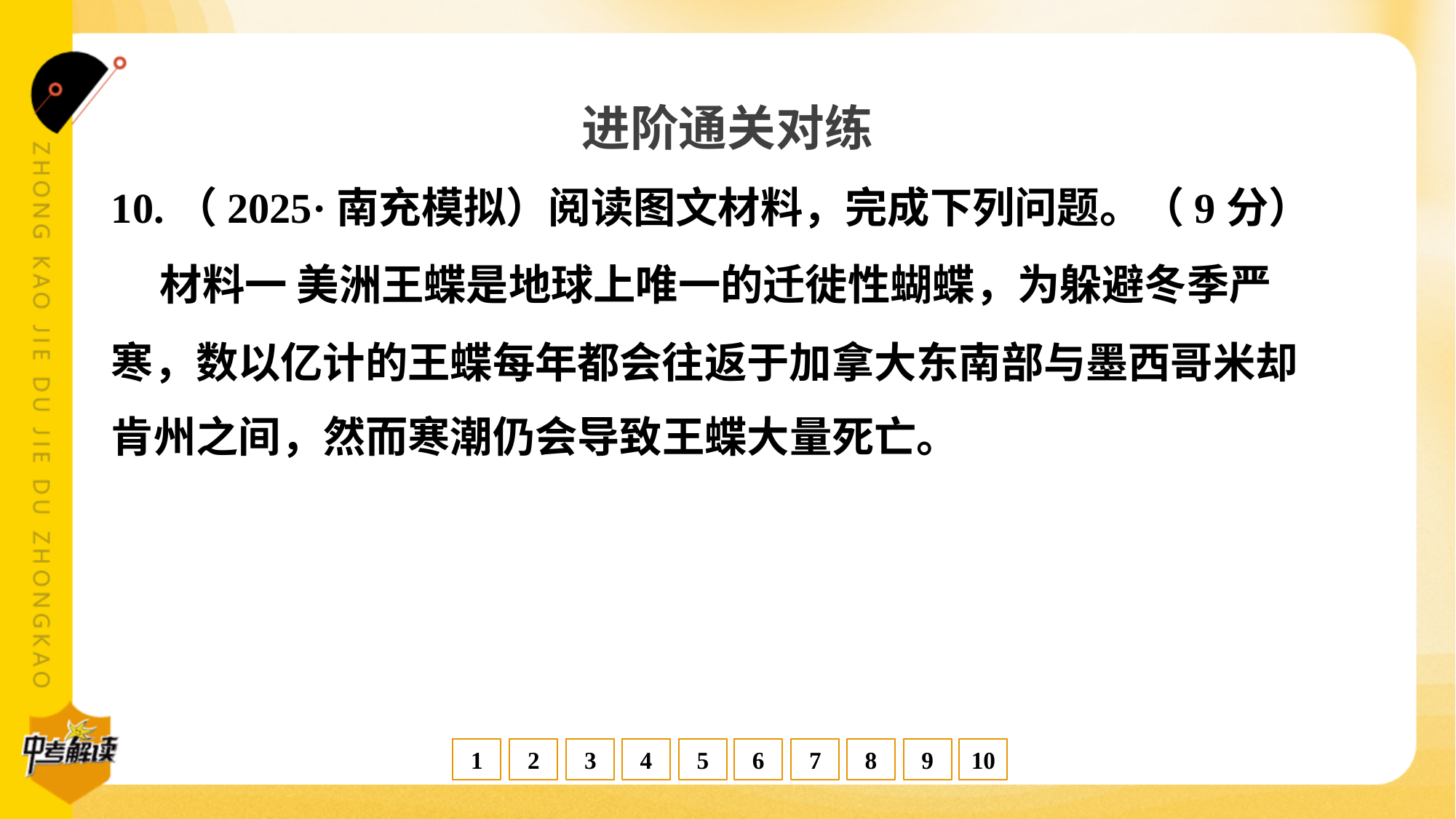

进阶通关对练
10.（2025·南充模拟）阅读图文材料，完成下列问题。（9分）
    材料一 美洲王蝶是地球上唯一的迁徙性蝴蝶，为躲避冬季严
寒，数以亿计的王蝶每年都会往返于加拿大东南部与墨西哥米却
肯州之间，然而寒潮仍会导致王蝶大量死亡。